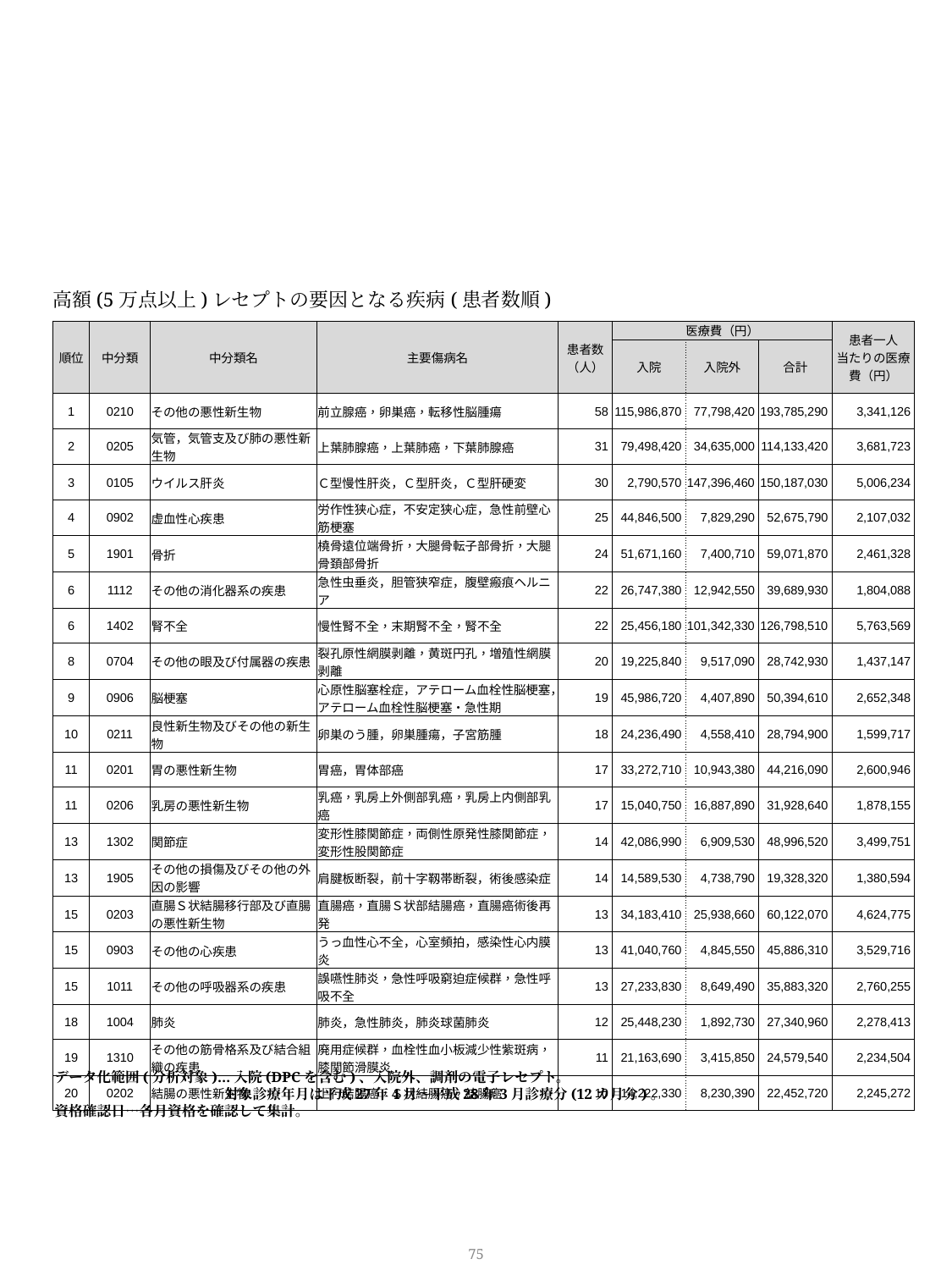

高額(5万点以上)レセプトの要因となる疾病(患者数順)
| 順位 | 中分類 | 中分類名 | 主要傷病名 | 患者数 （人） | 医療費（円） |  |  | 患者一人 当たりの医療費（円） |
| --- | --- | --- | --- | --- | --- | --- | --- | --- |
|  |  |  |  |  | 入院 | 入院外 | 合計 |  |
| 1 | 0210 | その他の悪性新生物 | 前立腺癌，卵巣癌，転移性脳腫瘍 | 58 | 115,986,870 | 77,798,420 | 193,785,290 | 3,341,126 |
| 2 | 0205 | 気管，気管支及び肺の悪性新生物 | 上葉肺腺癌，上葉肺癌，下葉肺腺癌 | 31 | 79,498,420 | 34,635,000 | 114,133,420 | 3,681,723 |
| 3 | 0105 | ウイルス肝炎 | Ｃ型慢性肝炎，Ｃ型肝炎，Ｃ型肝硬変 | 30 | 2,790,570 | 147,396,460 | 150,187,030 | 5,006,234 |
| 4 | 0902 | 虚血性心疾患 | 労作性狭心症，不安定狭心症，急性前壁心筋梗塞 | 25 | 44,846,500 | 7,829,290 | 52,675,790 | 2,107,032 |
| 5 | 1901 | 骨折 | 橈骨遠位端骨折，大腿骨転子部骨折，大腿骨頚部骨折 | 24 | 51,671,160 | 7,400,710 | 59,071,870 | 2,461,328 |
| 6 | 1112 | その他の消化器系の疾患 | 急性虫垂炎，胆管狭窄症，腹壁瘢痕ヘルニア | 22 | 26,747,380 | 12,942,550 | 39,689,930 | 1,804,088 |
| 6 | 1402 | 腎不全 | 慢性腎不全，末期腎不全，腎不全 | 22 | 25,456,180 | 101,342,330 | 126,798,510 | 5,763,569 |
| 8 | 0704 | その他の眼及び付属器の疾患 | 裂孔原性網膜剥離，黄斑円孔，増殖性網膜剥離 | 20 | 19,225,840 | 9,517,090 | 28,742,930 | 1,437,147 |
| 9 | 0906 | 脳梗塞 | 心原性脳塞栓症，アテローム血栓性脳梗塞，アテローム血栓性脳梗塞・急性期 | 19 | 45,986,720 | 4,407,890 | 50,394,610 | 2,652,348 |
| 10 | 0211 | 良性新生物及びその他の新生物 | 卵巣のう腫，卵巣腫瘍，子宮筋腫 | 18 | 24,236,490 | 4,558,410 | 28,794,900 | 1,599,717 |
| 11 | 0201 | 胃の悪性新生物 | 胃癌，胃体部癌 | 17 | 33,272,710 | 10,943,380 | 44,216,090 | 2,600,946 |
| 11 | 0206 | 乳房の悪性新生物 | 乳癌，乳房上外側部乳癌，乳房上内側部乳癌 | 17 | 15,040,750 | 16,887,890 | 31,928,640 | 1,878,155 |
| 13 | 1302 | 関節症 | 変形性膝関節症，両側性原発性膝関節症，変形性股関節症 | 14 | 42,086,990 | 6,909,530 | 48,996,520 | 3,499,751 |
| 13 | 1905 | その他の損傷及びその他の外因の影響 | 肩腱板断裂，前十字靱帯断裂，術後感染症 | 14 | 14,589,530 | 4,738,790 | 19,328,320 | 1,380,594 |
| 15 | 0203 | 直腸Ｓ状結腸移行部及び直腸の悪性新生物 | 直腸癌，直腸Ｓ状部結腸癌，直腸癌術後再発 | 13 | 34,183,410 | 25,938,660 | 60,122,070 | 4,624,775 |
| 15 | 0903 | その他の心疾患 | うっ血性心不全，心室頻拍，感染性心内膜炎 | 13 | 41,040,760 | 4,845,550 | 45,886,310 | 3,529,716 |
| 15 | 1011 | その他の呼吸器系の疾患 | 誤嚥性肺炎，急性呼吸窮迫症候群，急性呼吸不全 | 13 | 27,233,830 | 8,649,490 | 35,883,320 | 2,760,255 |
| 18 | 1004 | 肺炎 | 肺炎，急性肺炎，肺炎球菌肺炎 | 12 | 25,448,230 | 1,892,730 | 27,340,960 | 2,278,413 |
| 19 | 1310 | その他の筋骨格系及び結合組織の疾患 | 廃用症候群，血栓性血小板減少性紫斑病，膝関節滑膜炎 | 11 | 21,163,690 | 3,415,850 | 24,579,540 | 2,234,504 |
| 20 | 0202 | 結腸の悪性新生物 | 上行結腸癌，Ｓ状結腸癌，結腸癌 | 10 | 14,222,330 | 8,230,390 | 22,452,720 | 2,245,272 |
データ化範囲(分析対象)…入院(DPCを含む)、入院外、調剤の電子レセプト。
　　　　　　　　　　　　対象診療年月は平成27年4月～平成28年3月診療分(12カ月分)。
資格確認日…各月資格を確認して集計。
75